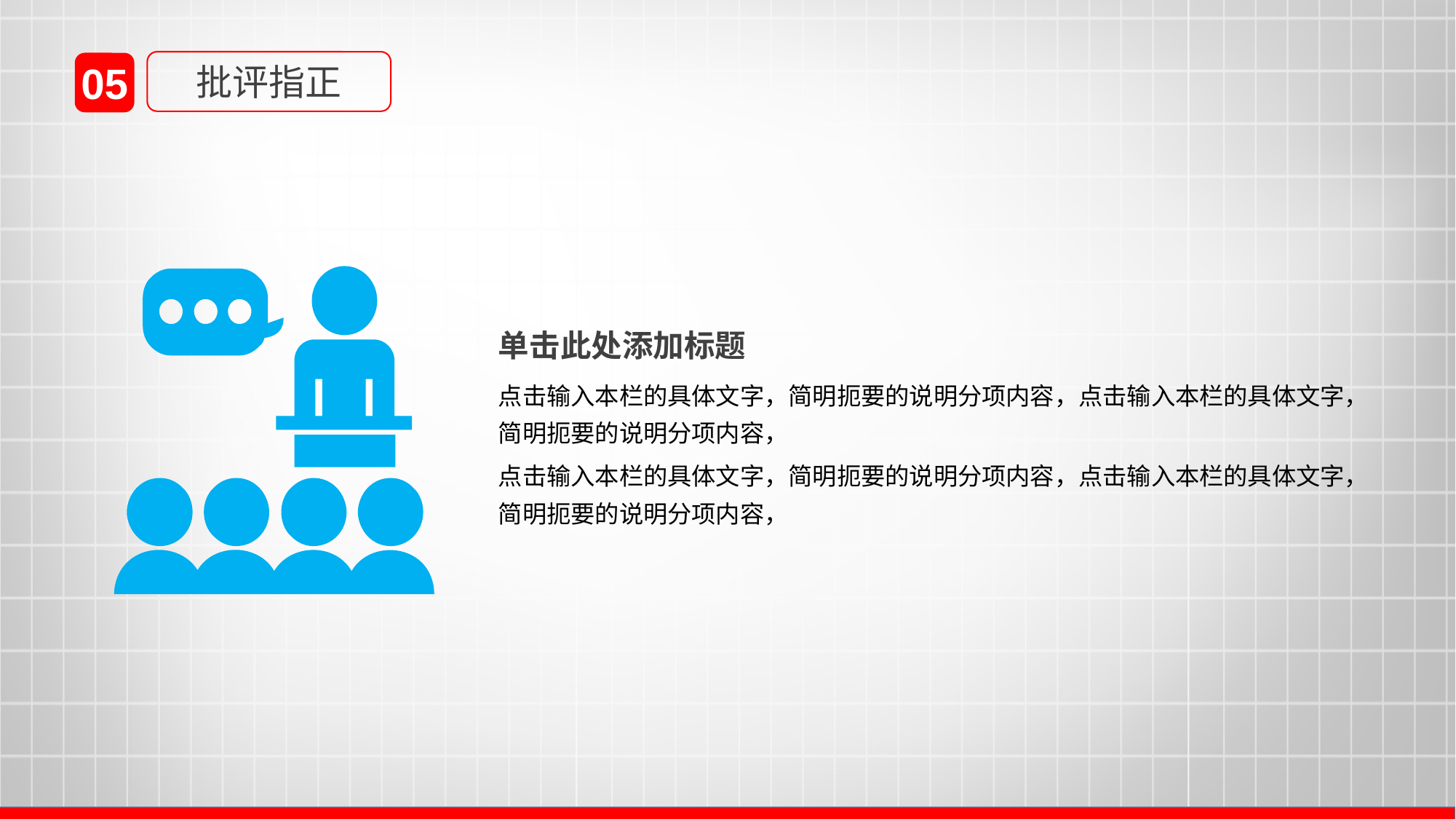

批评指正
05

单击此处添加标题
点击输入本栏的具体文字，简明扼要的说明分项内容，点击输入本栏的具体文字，简明扼要的说明分项内容，
点击输入本栏的具体文字，简明扼要的说明分项内容，点击输入本栏的具体文字，简明扼要的说明分项内容，